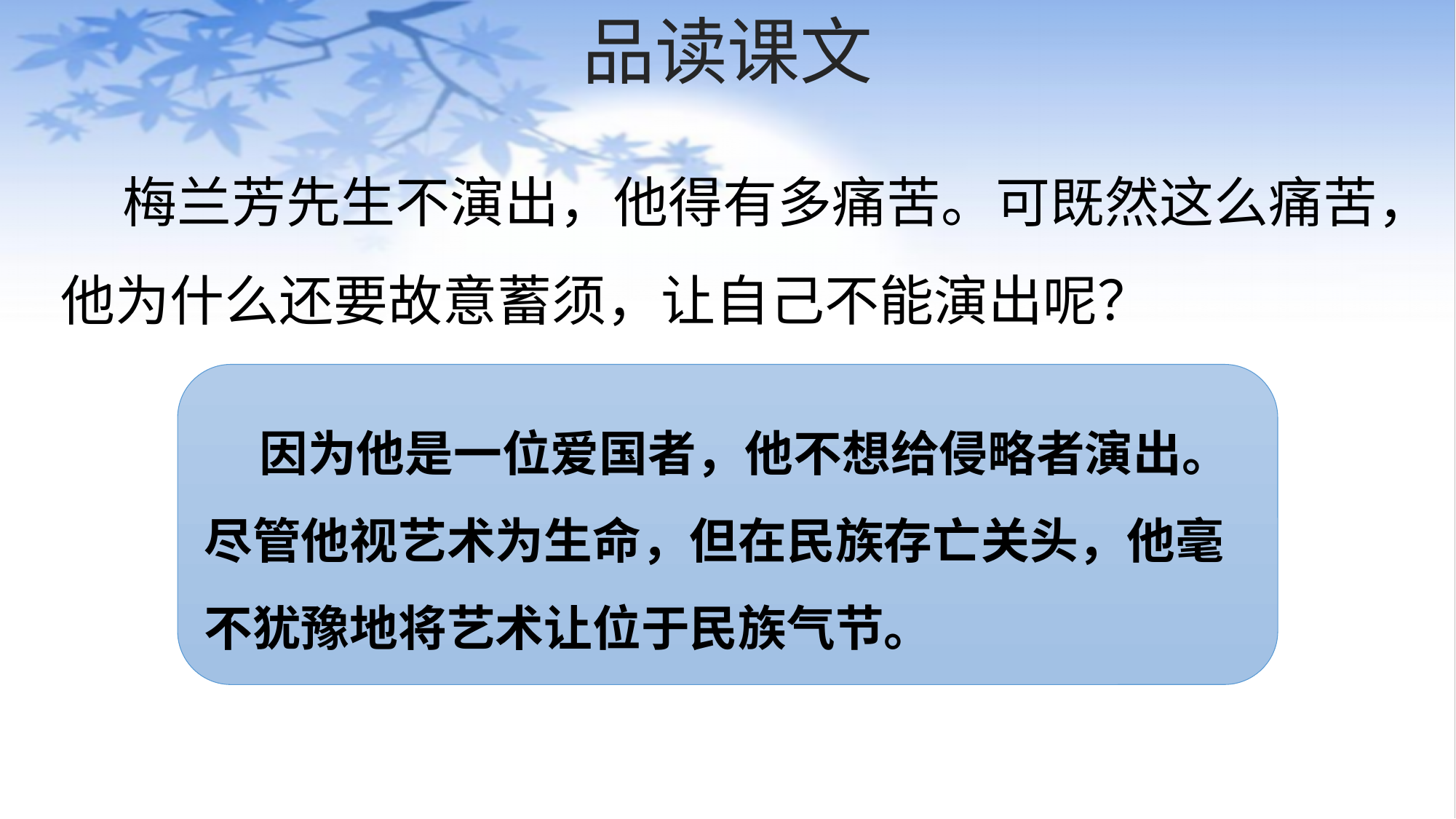

# 品读课文
    梅兰芳先生不演出，他得有多痛苦。可既然这么痛苦，他为什么还要故意蓄须，让自己不能演出呢？
    因为他是一位爱国者，他不想给侵略者演出。尽管他视艺术为生命，但在民族存亡关头，他毫不犹豫地将艺术让位于民族气节。